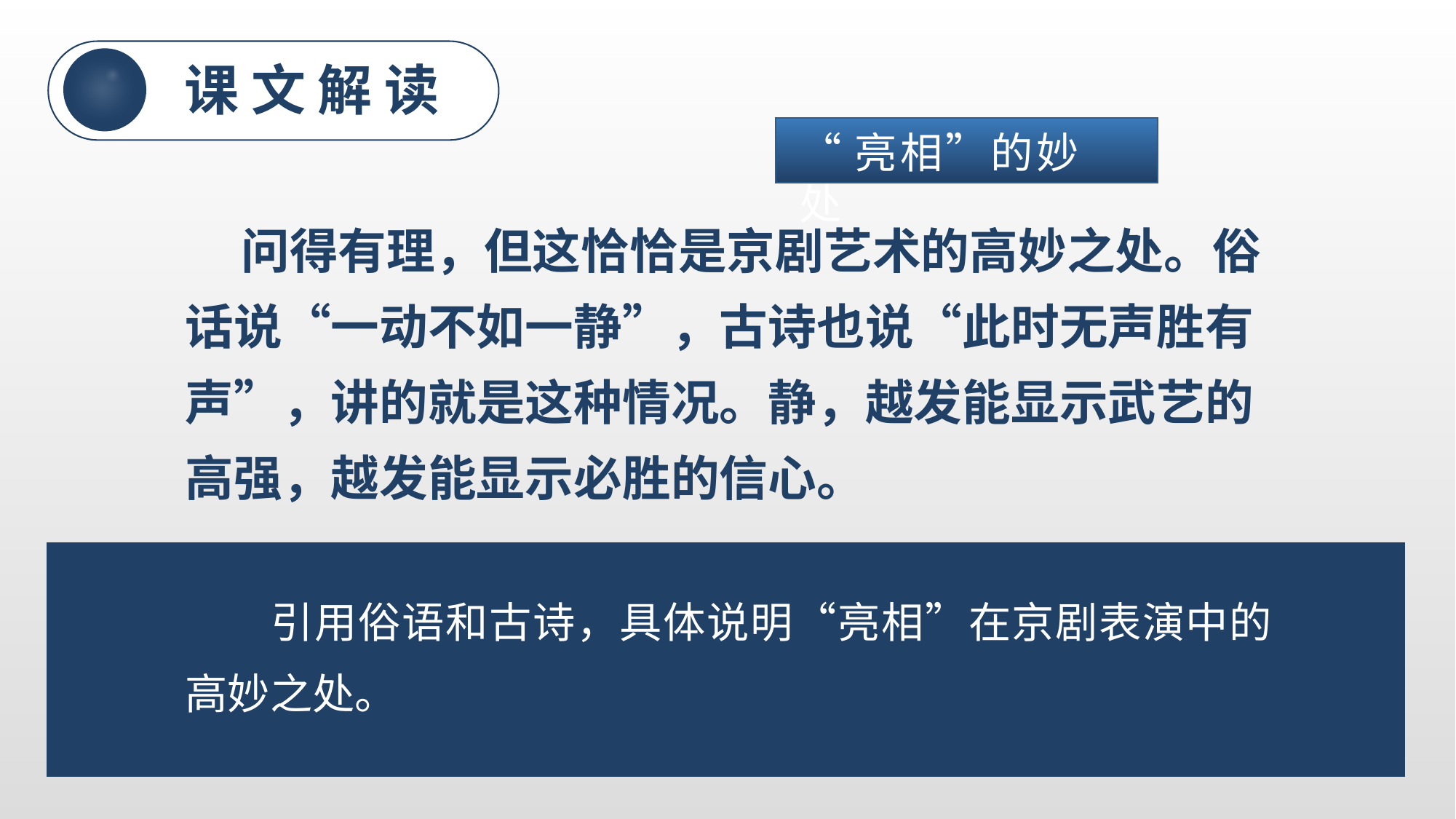

课文解读

“亮相”的妙处
    问得有理，但这恰恰是京剧艺术的高妙之处。俗话说“一动不如一静”，古诗也说“此时无声胜有声”，讲的就是这种情况。静，越发能显示武艺的高强，越发能显示必胜的信心。

       引用俗语和古诗，具体说明“亮相”在京剧表演中的高妙之处。